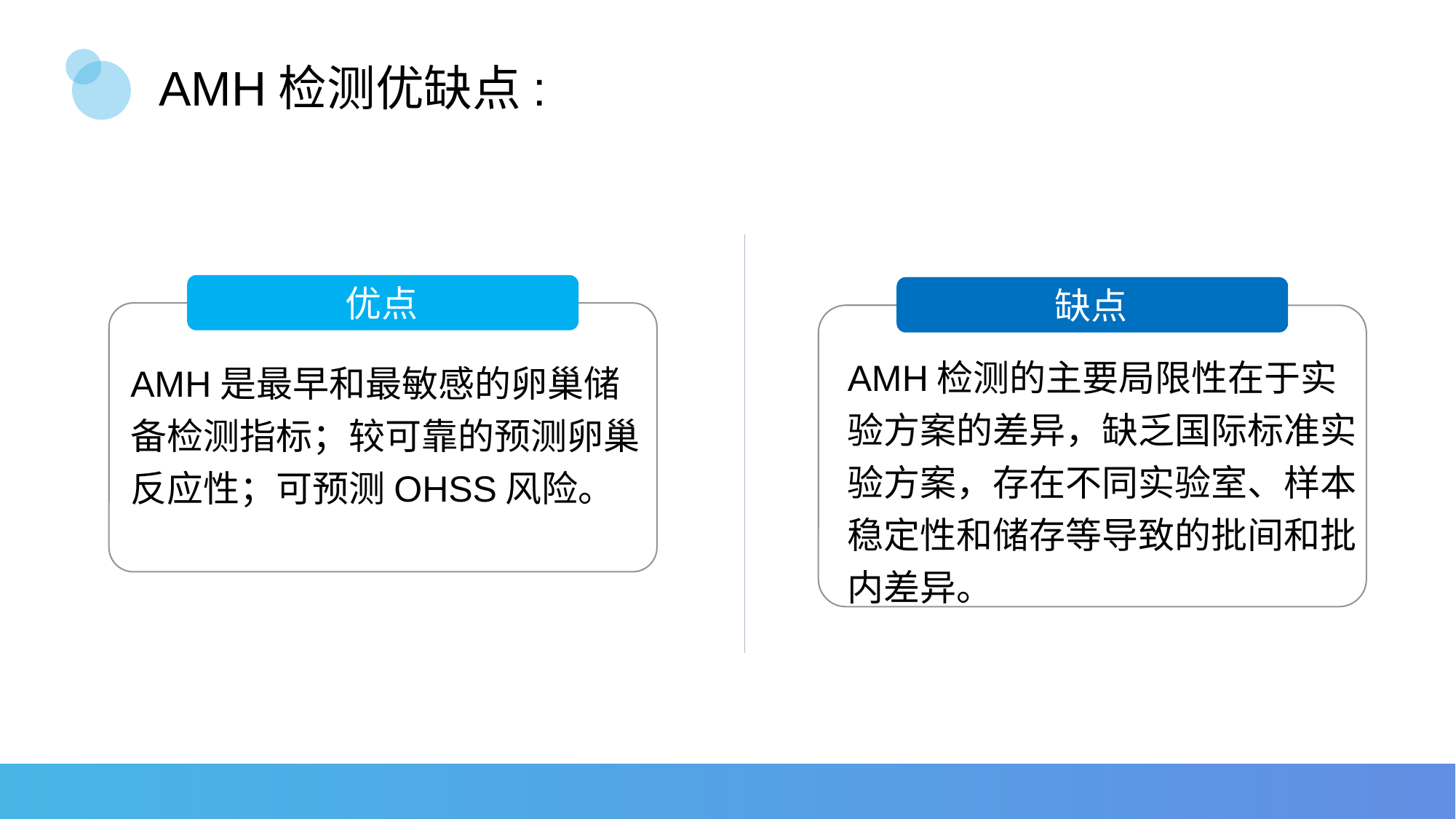

# AMH检测优缺点:
优点

缺点

AMH检测的主要局限性在于实验方案的差异，缺乏国际标准实验方案，存在不同实验室、样本稳定性和储存等导致的批间和批内差异。
AMH是最早和最敏感的卵巢储备检测指标；较可靠的预测卵巢反应性；可预测OHSS风险。